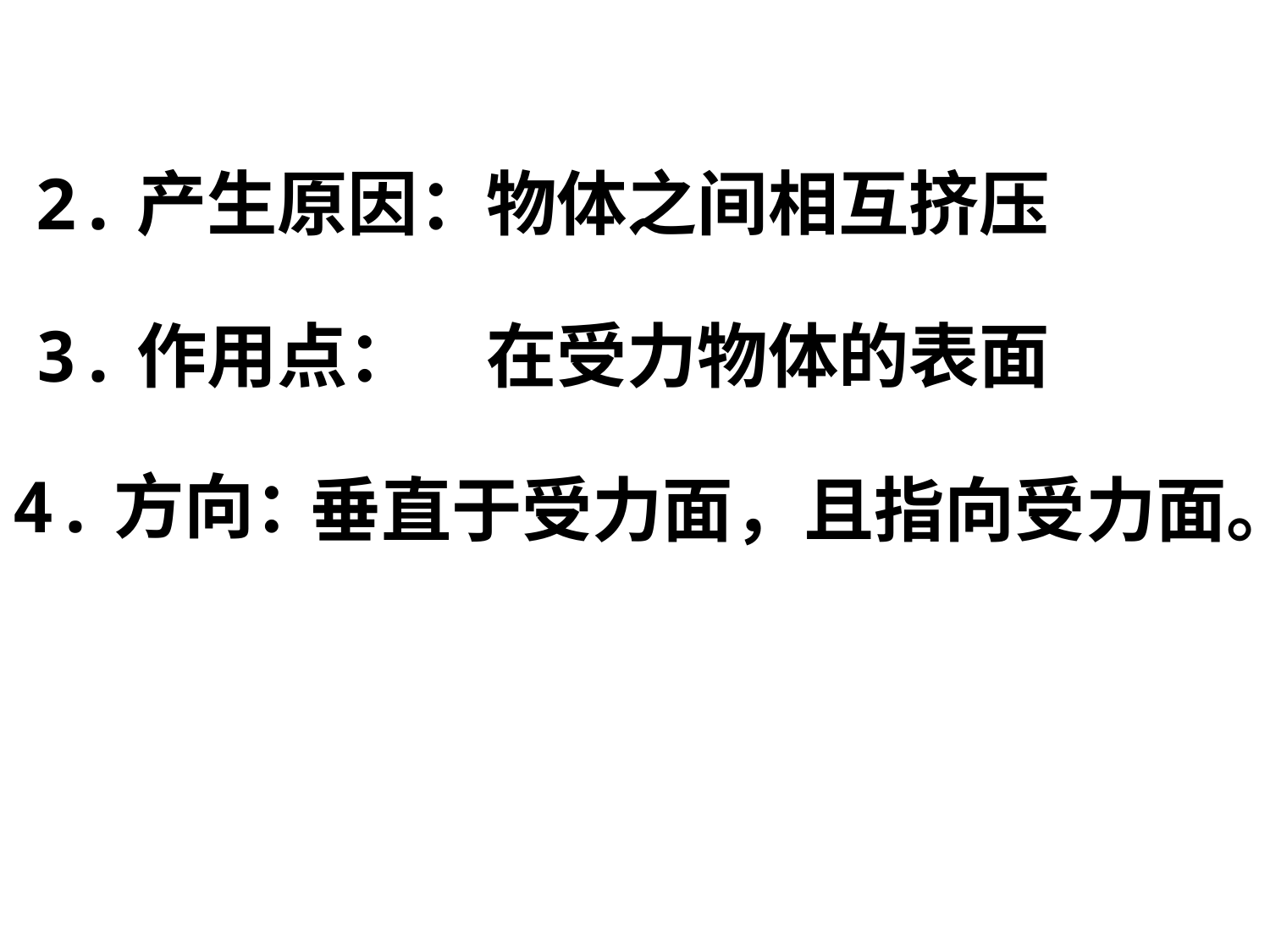

2.产生原因：
物体之间相互挤压
3.作用点：
在受力物体的表面
4.方向：
垂直于受力面，且指向受力面。